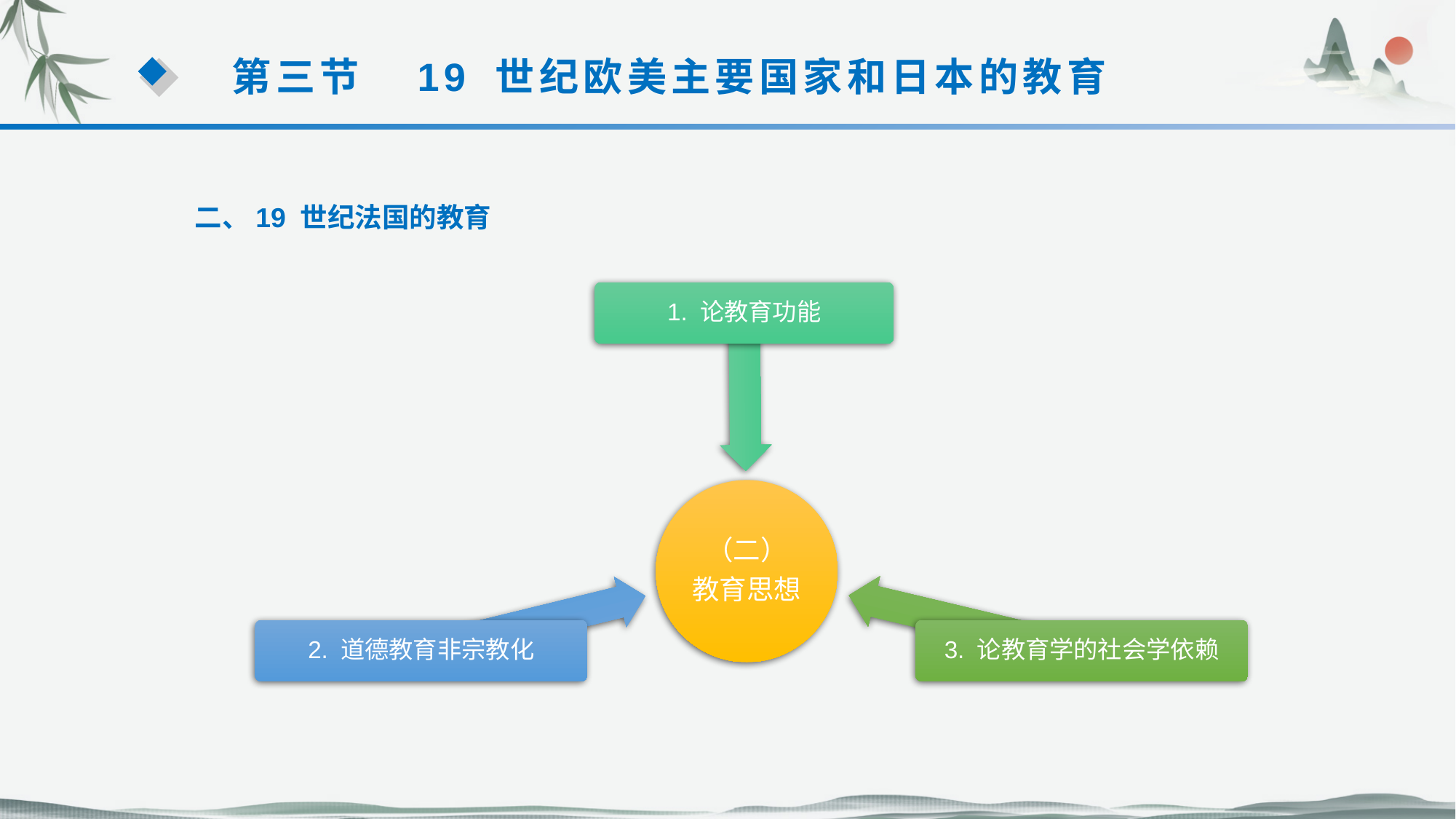

第三节　19 世纪欧美主要国家和日本的教育

二、19 世纪法国的教育
1. 论教育功能

（二）
教育思想

2. 道德教育非宗教化
3. 论教育学的社会学依赖